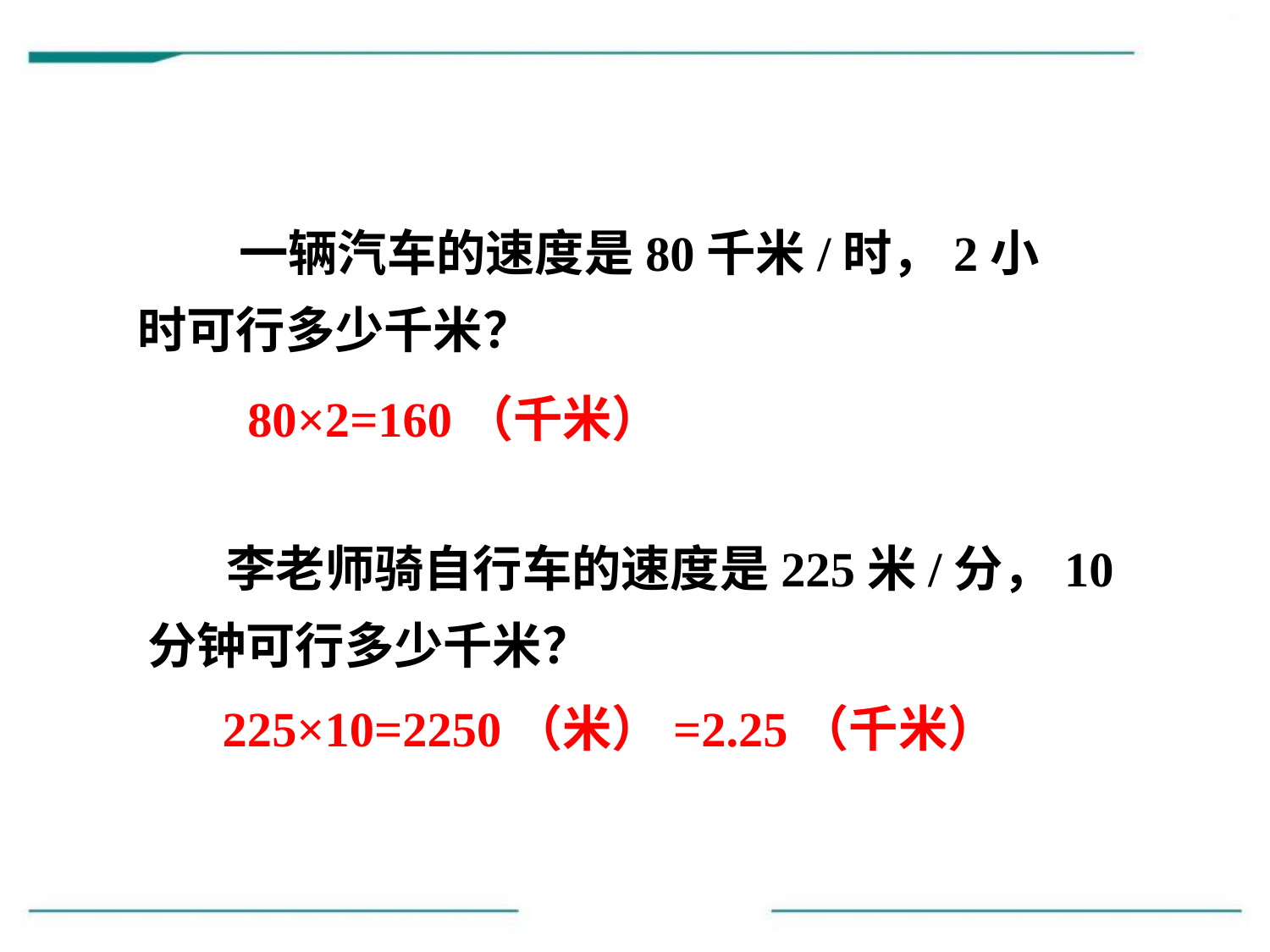

一辆汽车的速度是80千米/时，2小时可行多少千米？
80×2=160（千米）
      李老师骑自行车的速度是225米/分，10分钟可行多少千米？
225×10=2250（米）=2.25（千米）